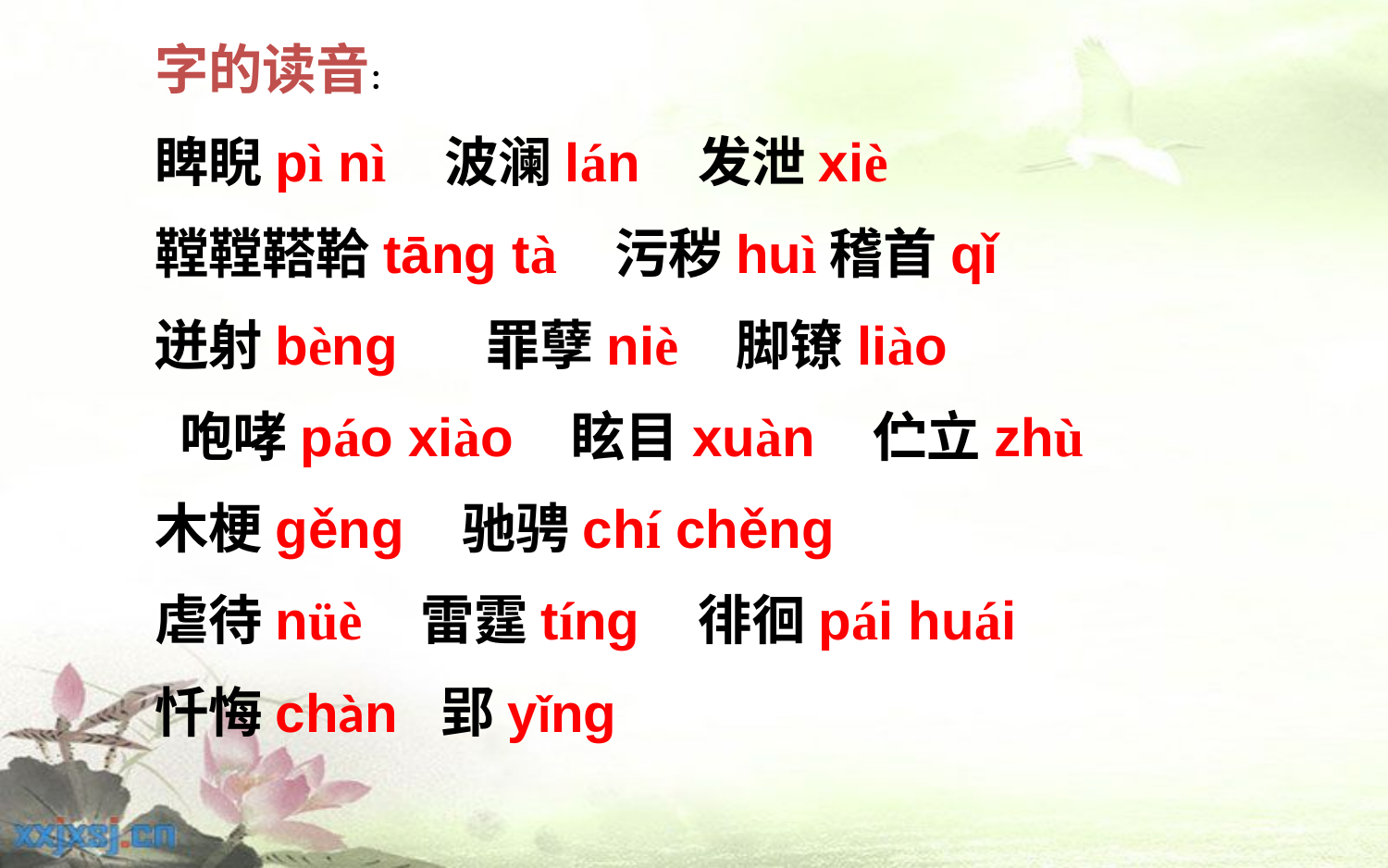

字的读音：
睥睨pì nì   波澜lán   发泄xiè
鞺鞺鞳鞈tāng tà   污秽huì稽首qǐ
迸射bèng     罪孽niè   脚镣liào
 咆哮páo xiào   眩目xuàn   伫立zhù
木梗gěng   驰骋chí chěng
虐待nüè   雷霆tíng   徘徊pái huái
忏悔chàn  郢yǐng